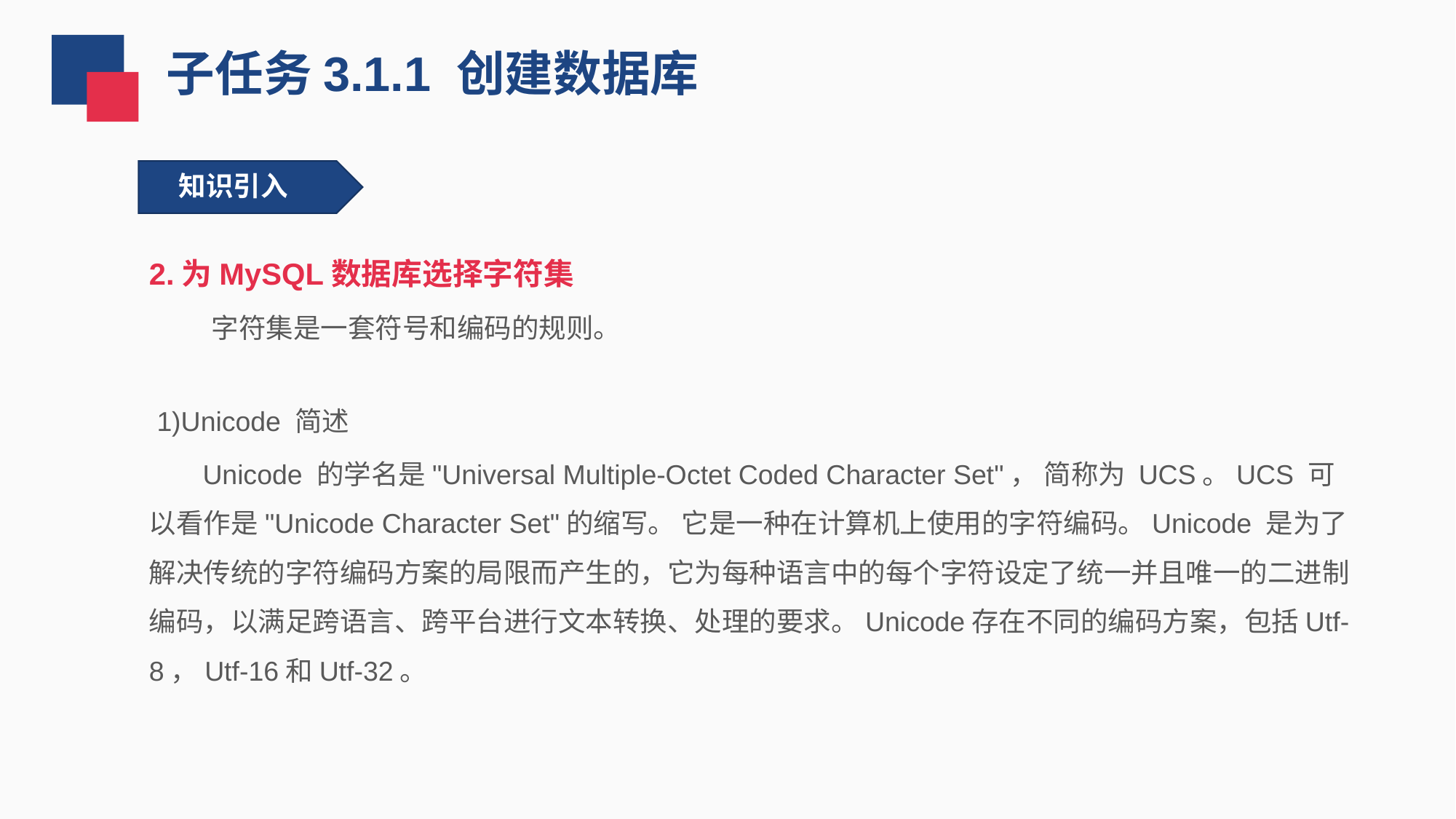

子任务3.1.1 创建数据库

知识引入
2.为MySQL数据库选择字符集
         字符集是一套符号和编码的规则。
 1)Unicode 简述
       Unicode 的学名是"Universal Multiple-Octet Coded Character Set"， 简称为 UCS。UCS 可以看作是"Unicode Character Set"的缩写。 它是一种在计算机上使用的字符编码。Unicode 是为了解决传统的字符编码方案的局限而产生的，它为每种语言中的每个字符设定了统一并且唯一的二进制编码，以满足跨语言、跨平台进行文本转换、处理的要求。Unicode存在不同的编码方案，包括Utf-8，Utf-16和Utf-32。